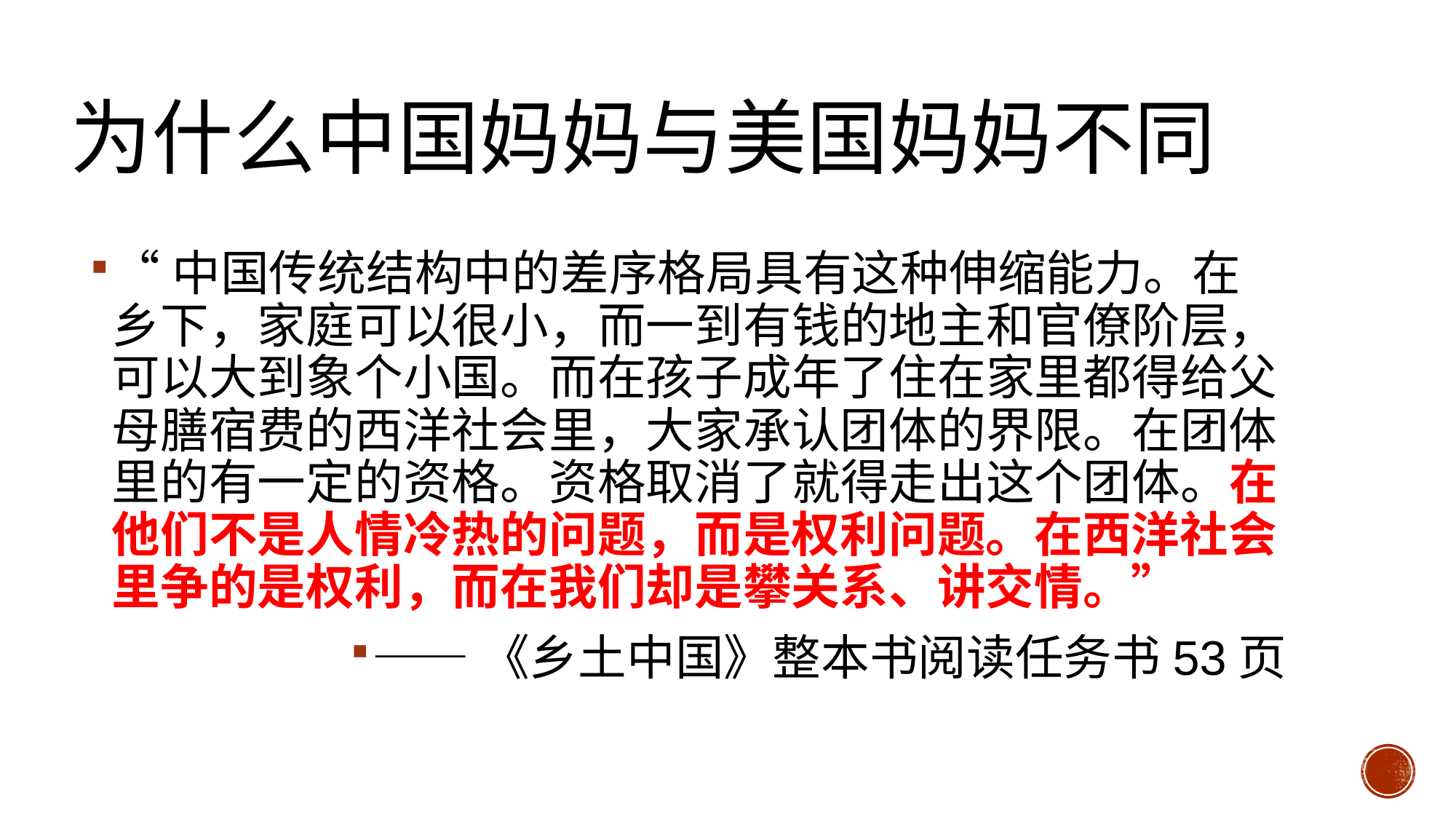

# 为什么中国妈妈与美国妈妈不同
“中国传统结构中的差序格局具有这种伸缩能力。在乡下，家庭可以很小，而一到有钱的地主和官僚阶层，可以大到象个小国。而在孩子成年了住在家里都得给父母膳宿费的西洋社会里，大家承认团体的界限。在团体里的有一定的资格。资格取消了就得走出这个团体。在他们不是人情冷热的问题，而是权利问题。在西洋社会里争的是权利，而在我们却是攀关系、讲交情。”
——《乡土中国》整本书阅读任务书53页